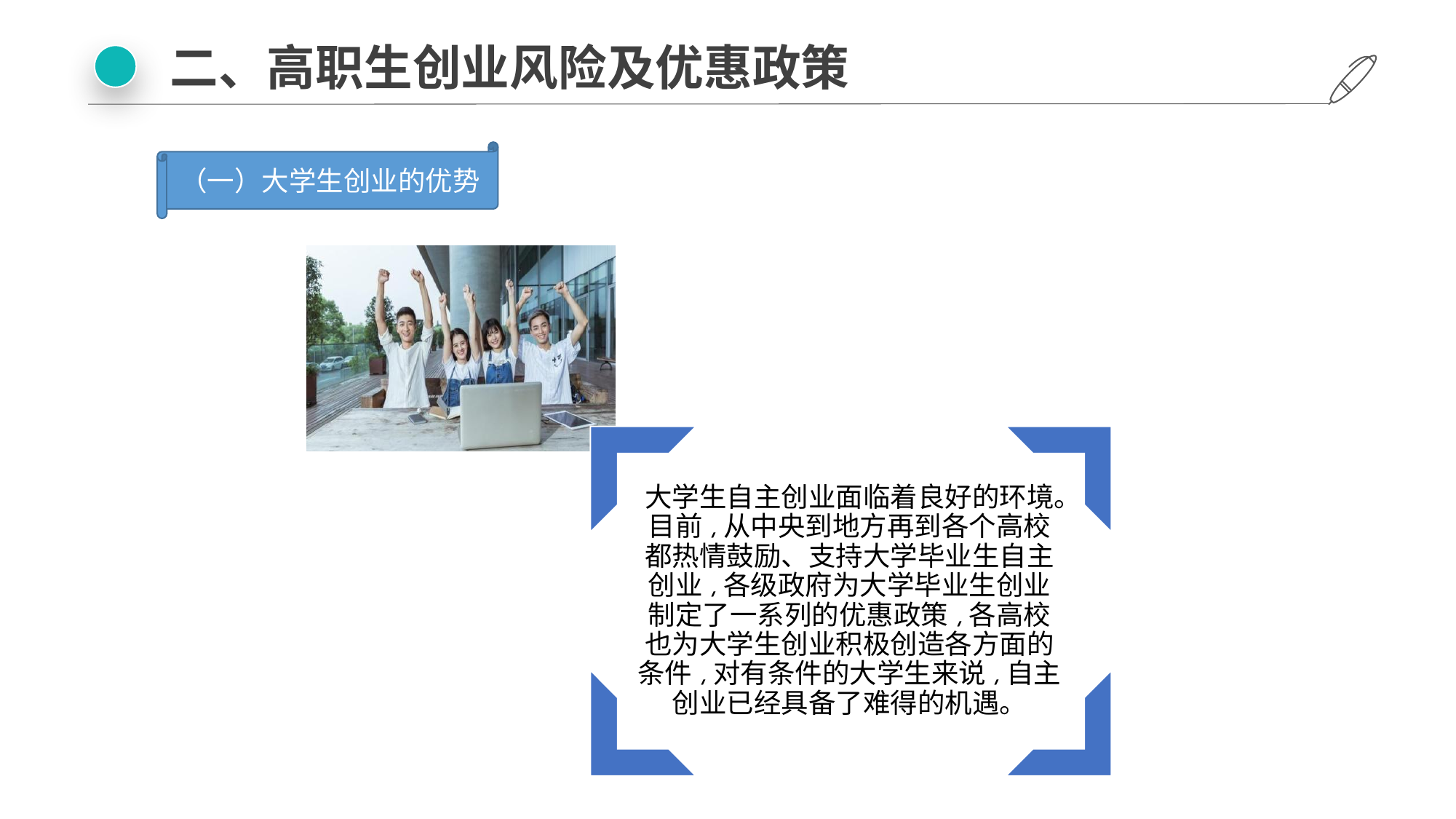

二、高职生创业风险及优惠政策

（一）大学生创业的优势
大学生自主创业面临着良好的环境。目前,从中央到地方再到各个高校都热情鼓励、支持大学毕业生自主创业,各级政府为大学毕业生创业制定了一系列的优惠政策,各高校也为大学生创业积极创造各方面的条件,对有条件的大学生来说,自主创业已经具备了难得的机遇。